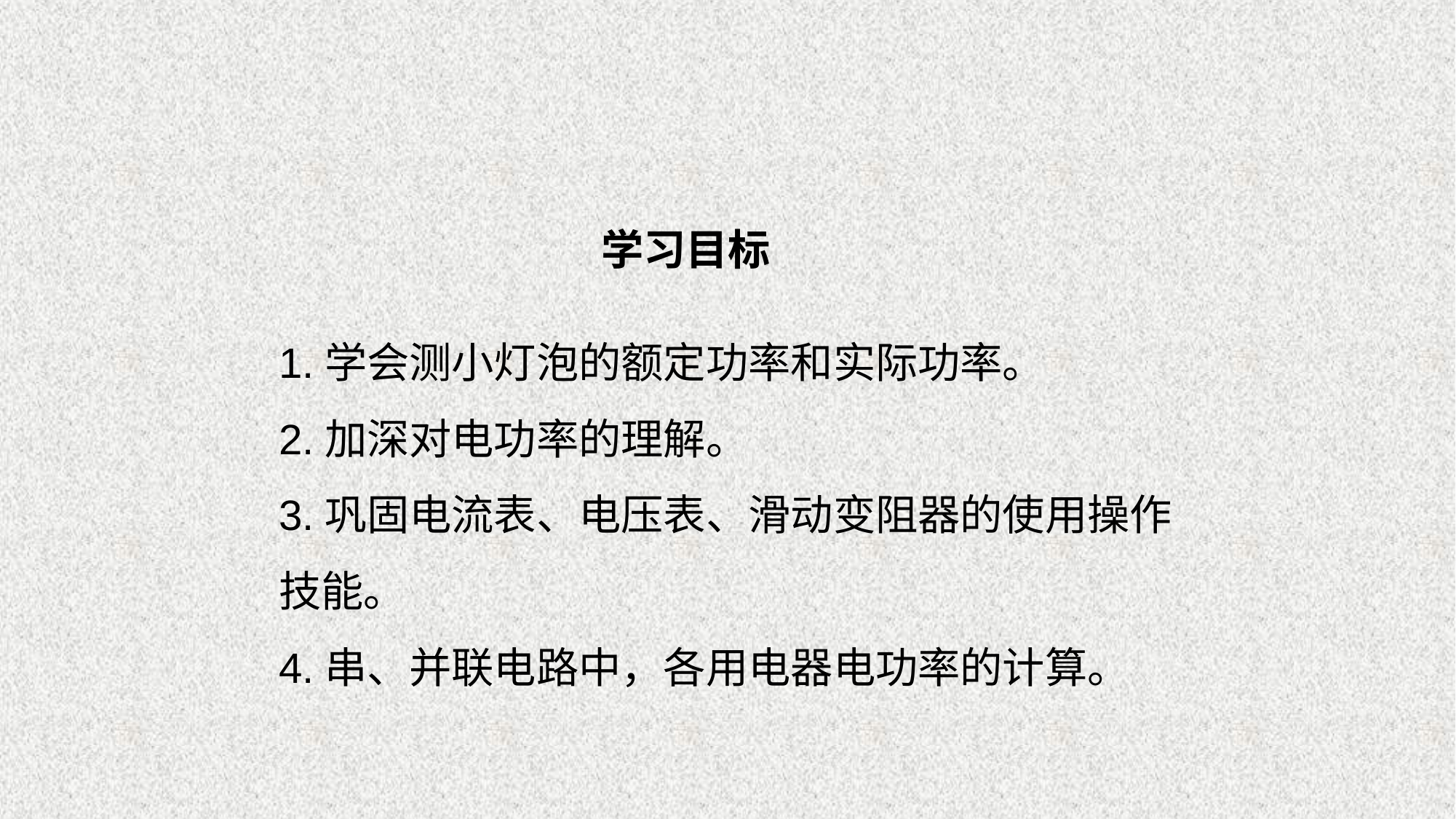

学习目标
1.学会测小灯泡的额定功率和实际功率。
2.加深对电功率的理解。
3.巩固电流表、电压表、滑动变阻器的使用操作技能。
4.串、并联电路中，各用电器电功率的计算。